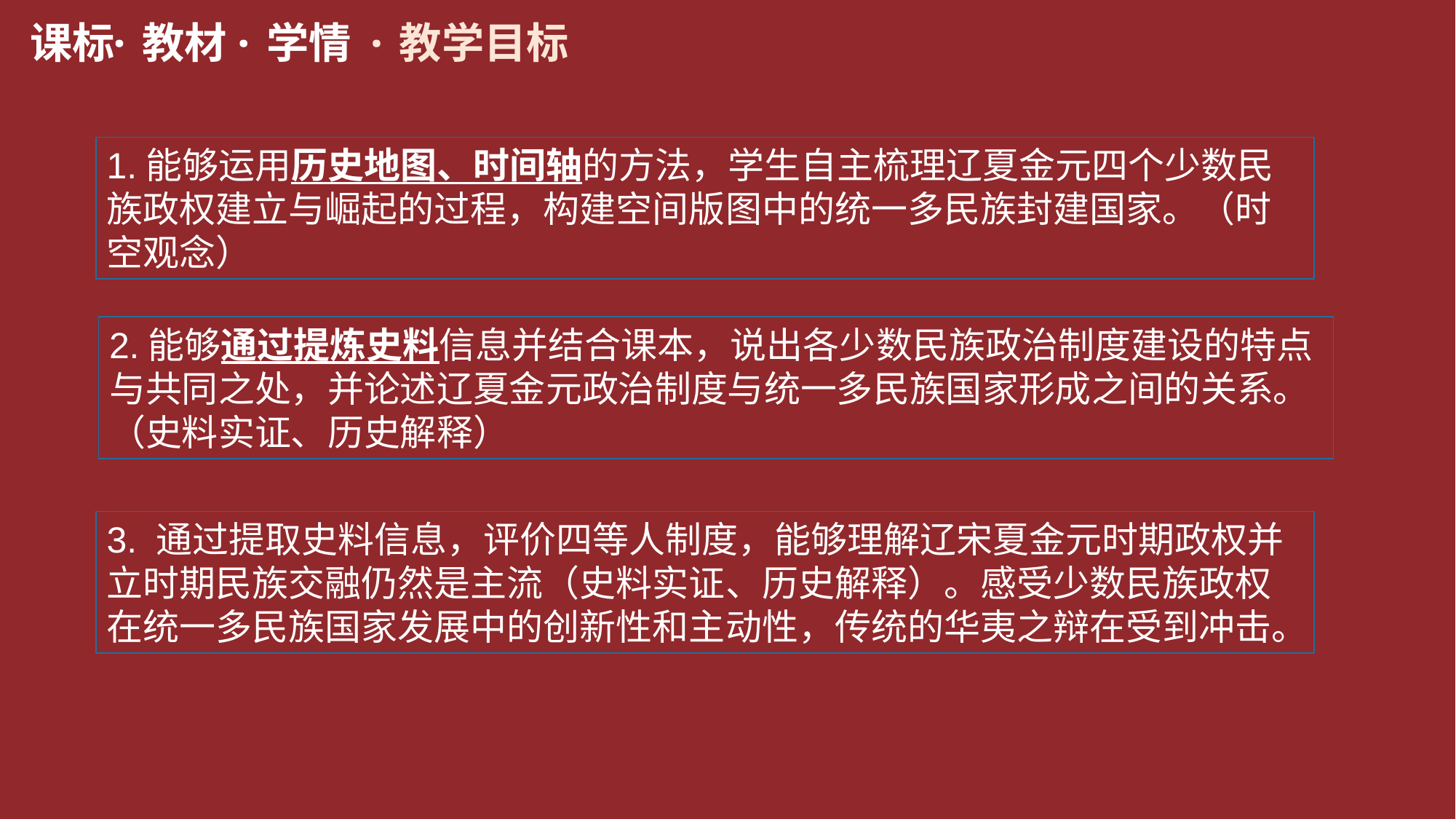

课标
·教材
·学情
·教学目标
1.能够运用历史地图、时间轴的方法，学生自主梳理辽夏金元四个少数民族政权建立与崛起的过程，构建空间版图中的统一多民族封建国家。（时空观念）
2.能够通过提炼史料信息并结合课本，说出各少数民族政治制度建设的特点与共同之处，并论述辽夏金元政治制度与统一多民族国家形成之间的关系。（史料实证、历史解释）
3. 通过提取史料信息，评价四等人制度，能够理解辽宋夏金元时期政权并立时期民族交融仍然是主流（史料实证、历史解释）。感受少数民族政权在统一多民族国家发展中的创新性和主动性，传统的华夷之辩在受到冲击。